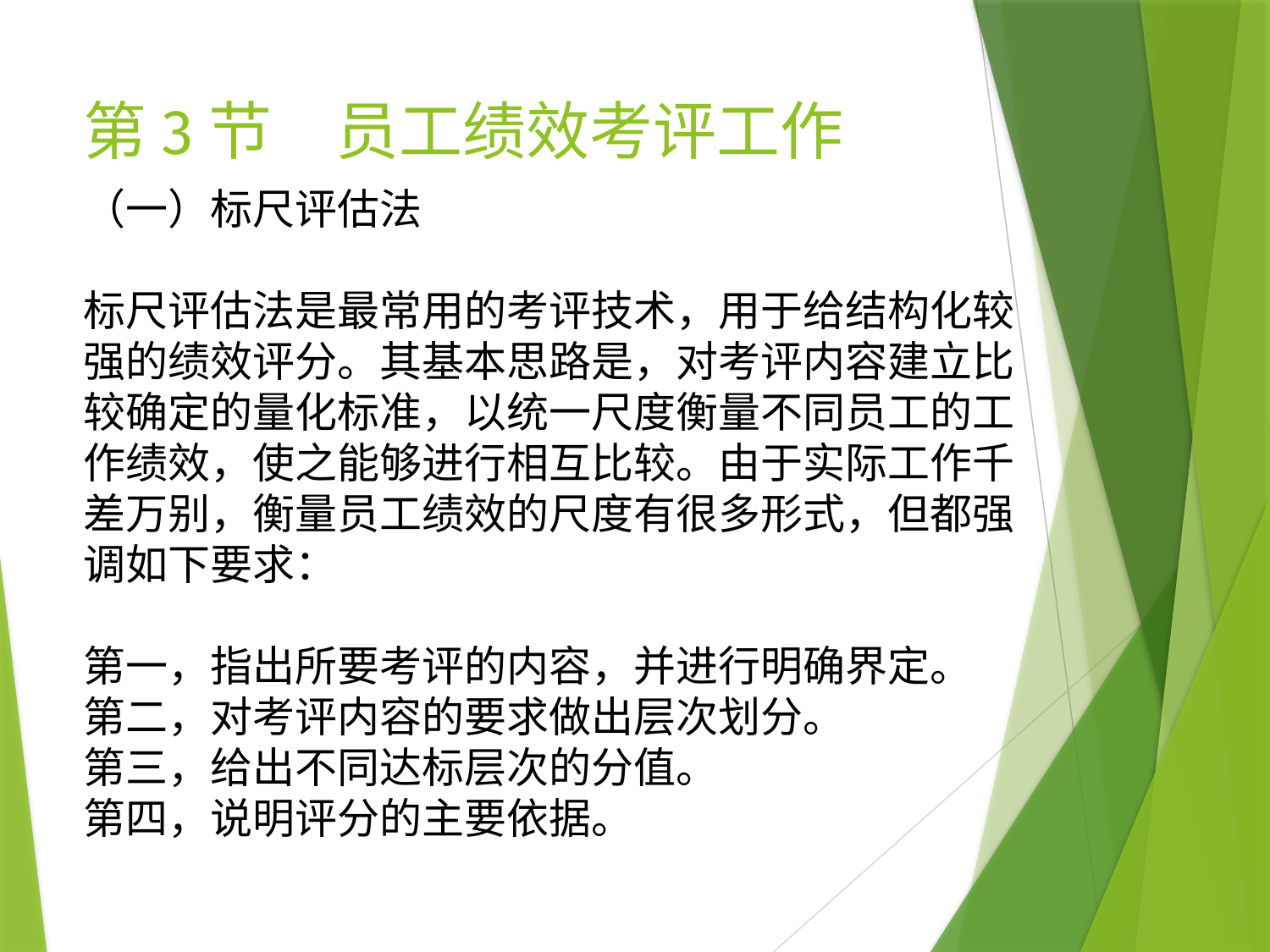

# 第3节　员工绩效考评工作
（一）标尺评估法

标尺评估法是最常用的考评技术，用于给结构化较强的绩效评分。其基本思路是，对考评内容建立比较确定的量化标准，以统一尺度衡量不同员工的工作绩效，使之能够进行相互比较。由于实际工作千差万别，衡量员工绩效的尺度有很多形式，但都强调如下要求：

第一，指出所要考评的内容，并进行明确界定。
第二，对考评内容的要求做出层次划分。
第三，给出不同达标层次的分值。
第四，说明评分的主要依据。